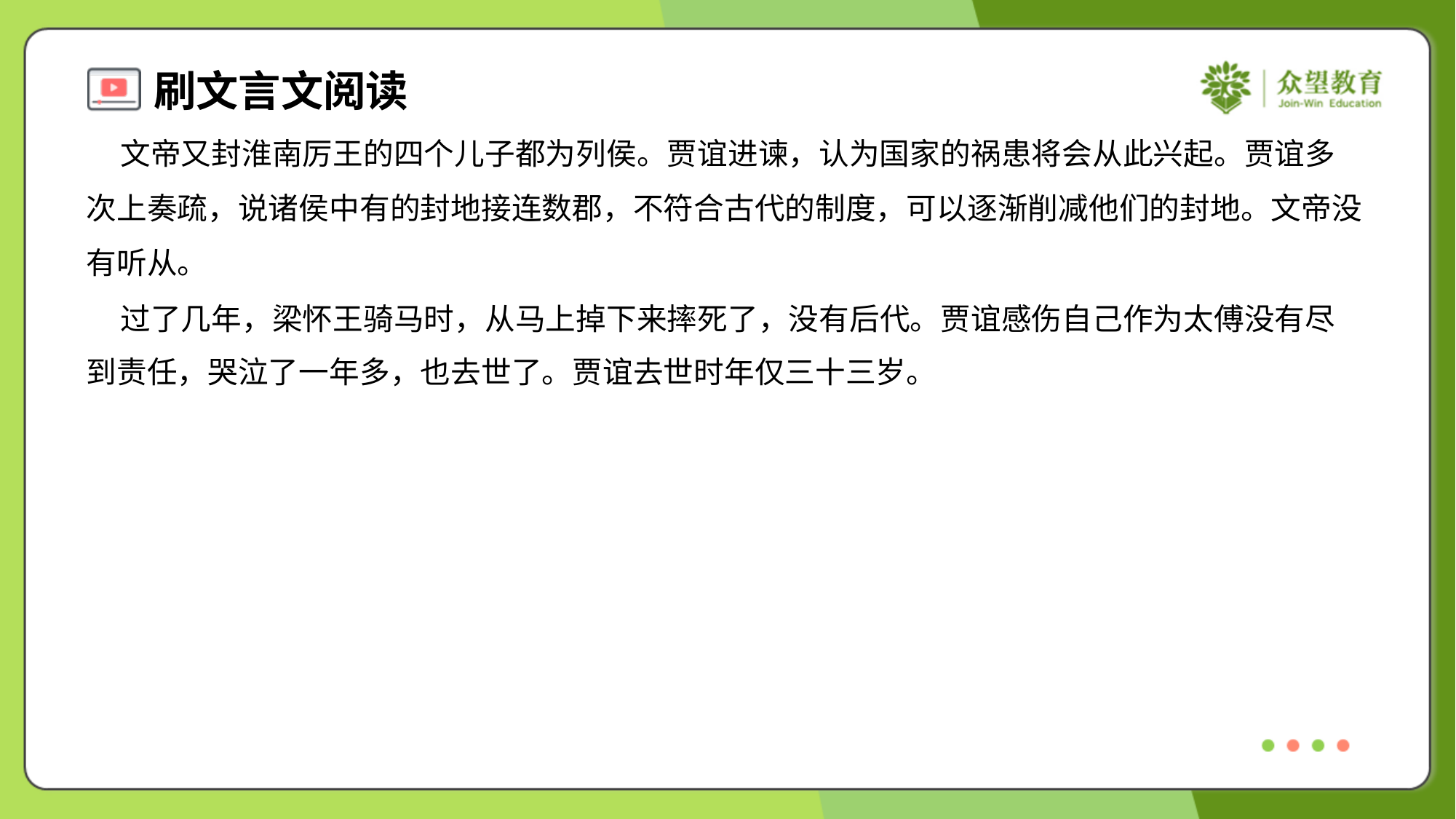

文帝又封淮南厉王的四个儿子都为列侯。贾谊进谏，认为国家的祸患将会从此兴起。贾谊多
次上奏疏，说诸侯中有的封地接连数郡，不符合古代的制度，可以逐渐削减他们的封地。文帝没
有听从。
    过了几年，梁怀王骑马时，从马上掉下来摔死了，没有后代。贾谊感伤自己作为太傅没有尽
到责任，哭泣了一年多，也去世了。贾谊去世时年仅三十三岁。